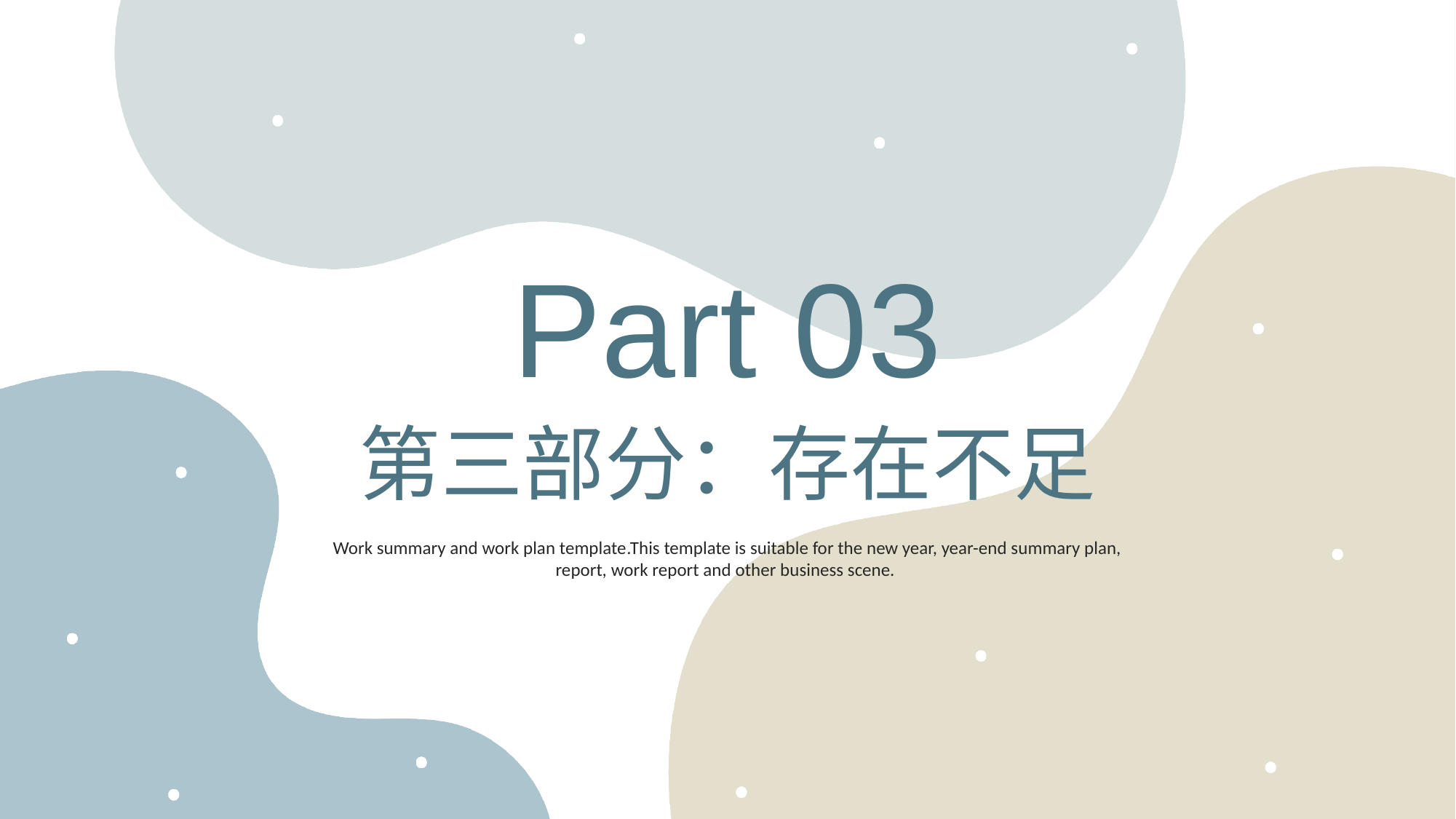

Part 03
第三部分：存在不足
Work summary and work plan template.This template is suitable for the new year, year-end summary plan, report, work report and other business scene.